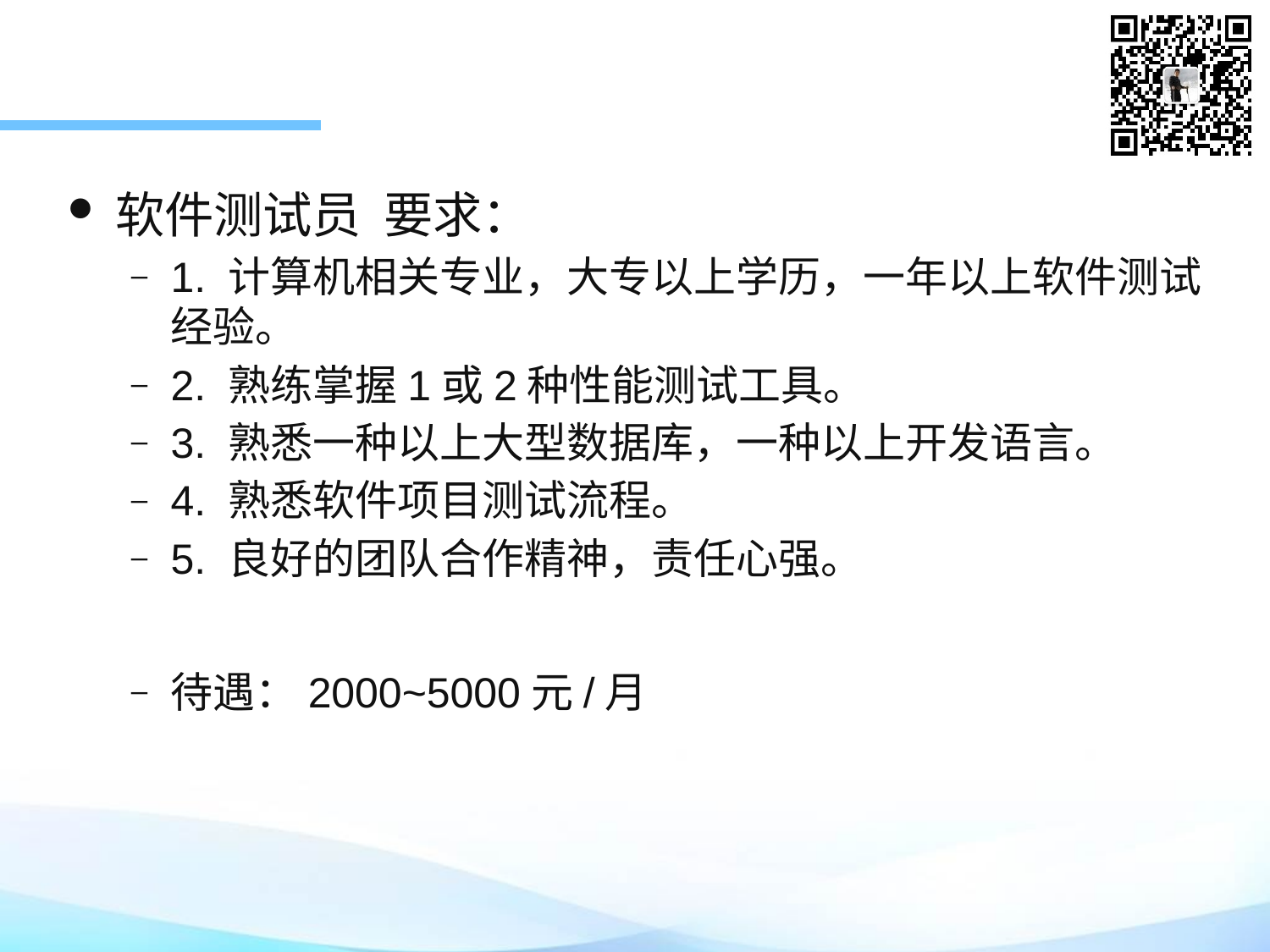

软件测试员  要求：
1. 计算机相关专业，大专以上学历，一年以上软件测试经验。
2. 熟练掌握1或2种性能测试工具。
3. 熟悉一种以上大型数据库，一种以上开发语言。
4. 熟悉软件项目测试流程。
5. 良好的团队合作精神，责任心强。

待遇：2000~5000元/月